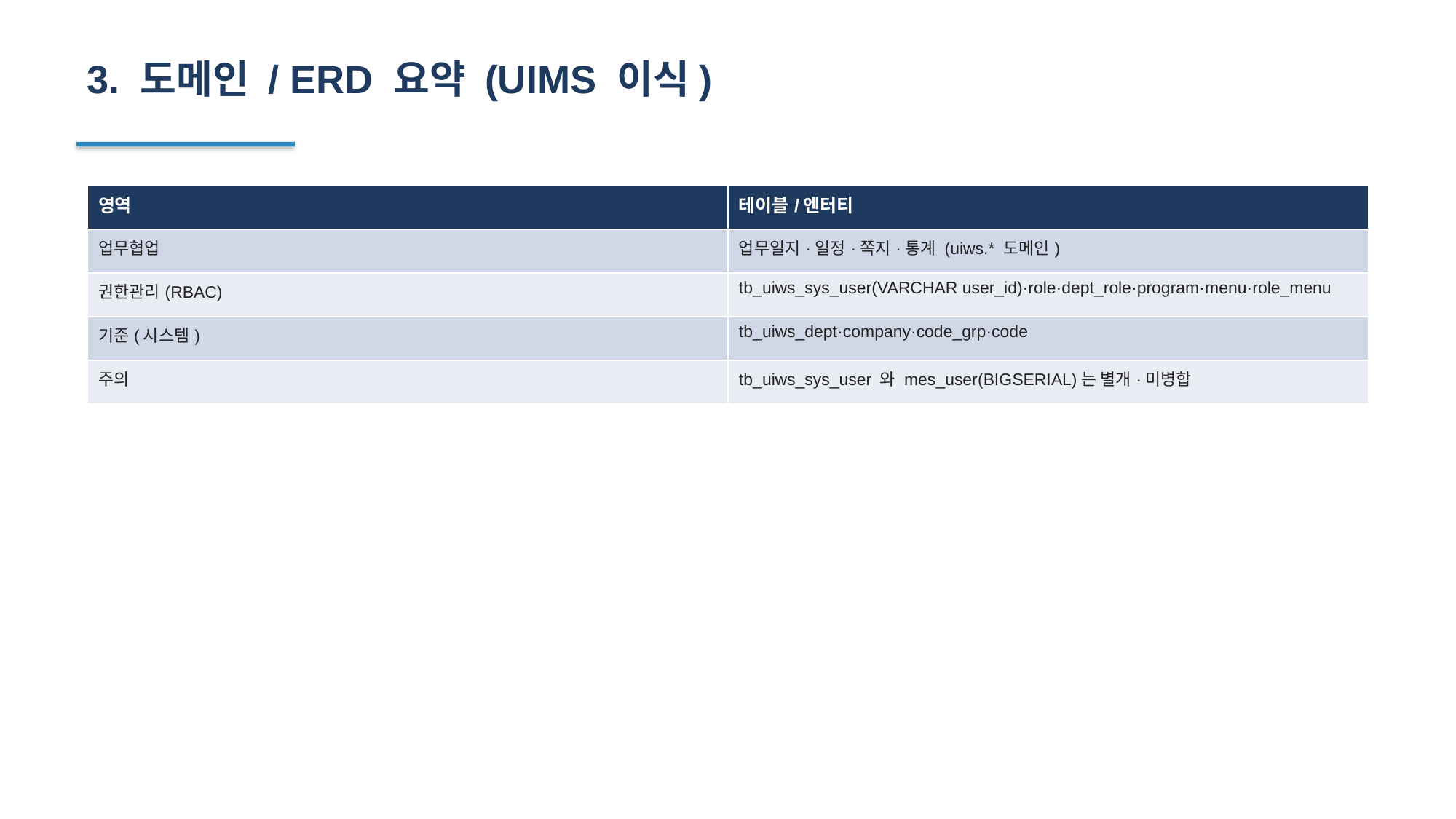

3. 도메인 / ERD 요약 (UIMS 이식)

| 영역 | 테이블/엔터티 |
| --- | --- |
| 업무협업 | 업무일지·일정·쪽지·통계 (uiws.\* 도메인) |
| 권한관리(RBAC) | tb\_uiws\_sys\_user(VARCHAR user\_id)·role·dept\_role·program·menu·role\_menu |
| 기준(시스템) | tb\_uiws\_dept·company·code\_grp·code |
| 주의 | tb\_uiws\_sys\_user 와 mes\_user(BIGSERIAL)는 별개·미병합 |